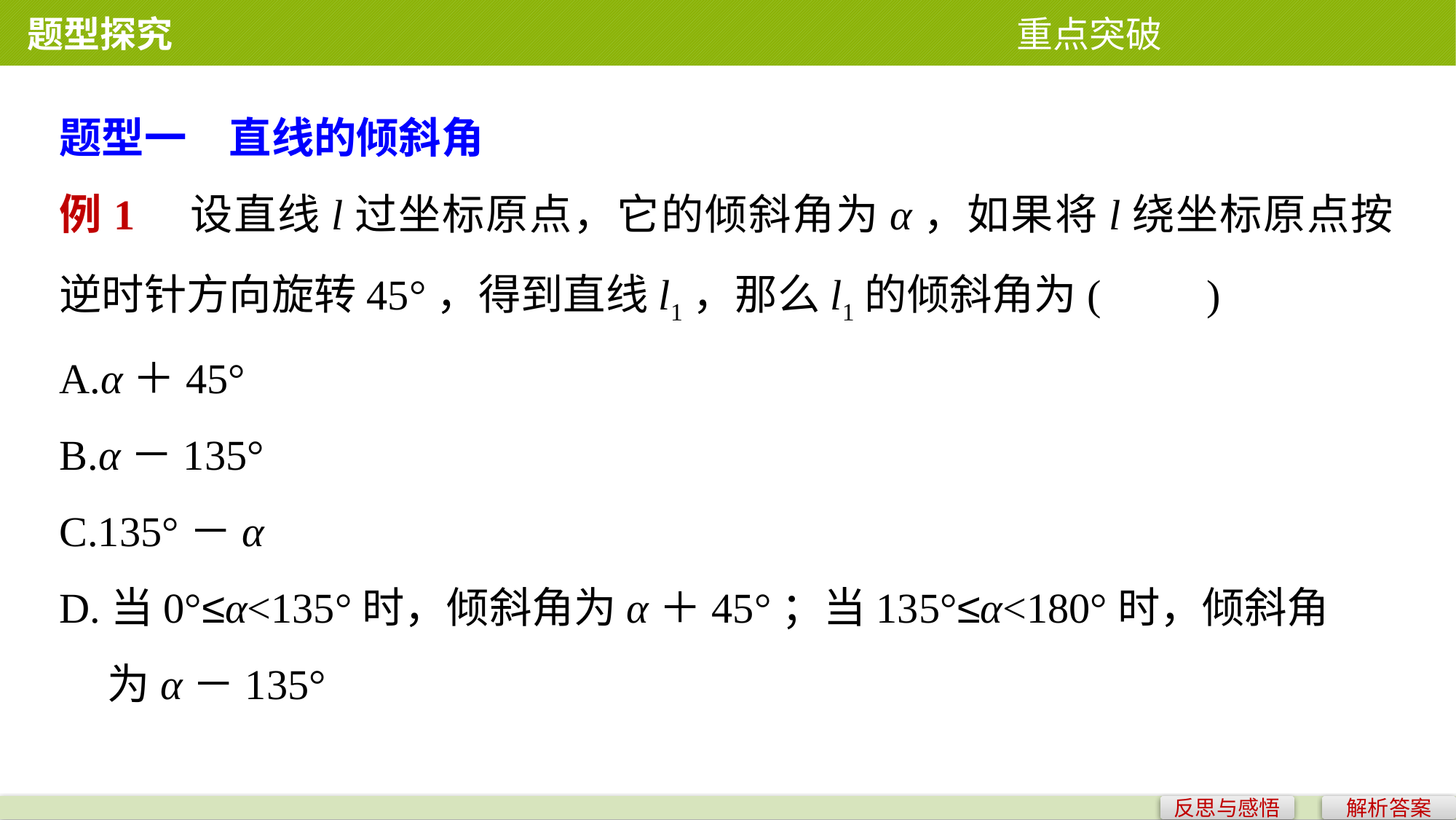

题型探究                                                                                                       重点突破
题型一　直线的倾斜角
例1　设直线l过坐标原点，它的倾斜角为α，如果将l绕坐标原点按逆时针方向旋转45°，得到直线l1，那么l1的倾斜角为(　　)
A.α＋45°
B.α－135°
C.135°－α
D.当0°≤α<135°时，倾斜角为α＋45°；当135°≤α<180°时，倾斜角
    为α－135°
反思与感悟
解析答案